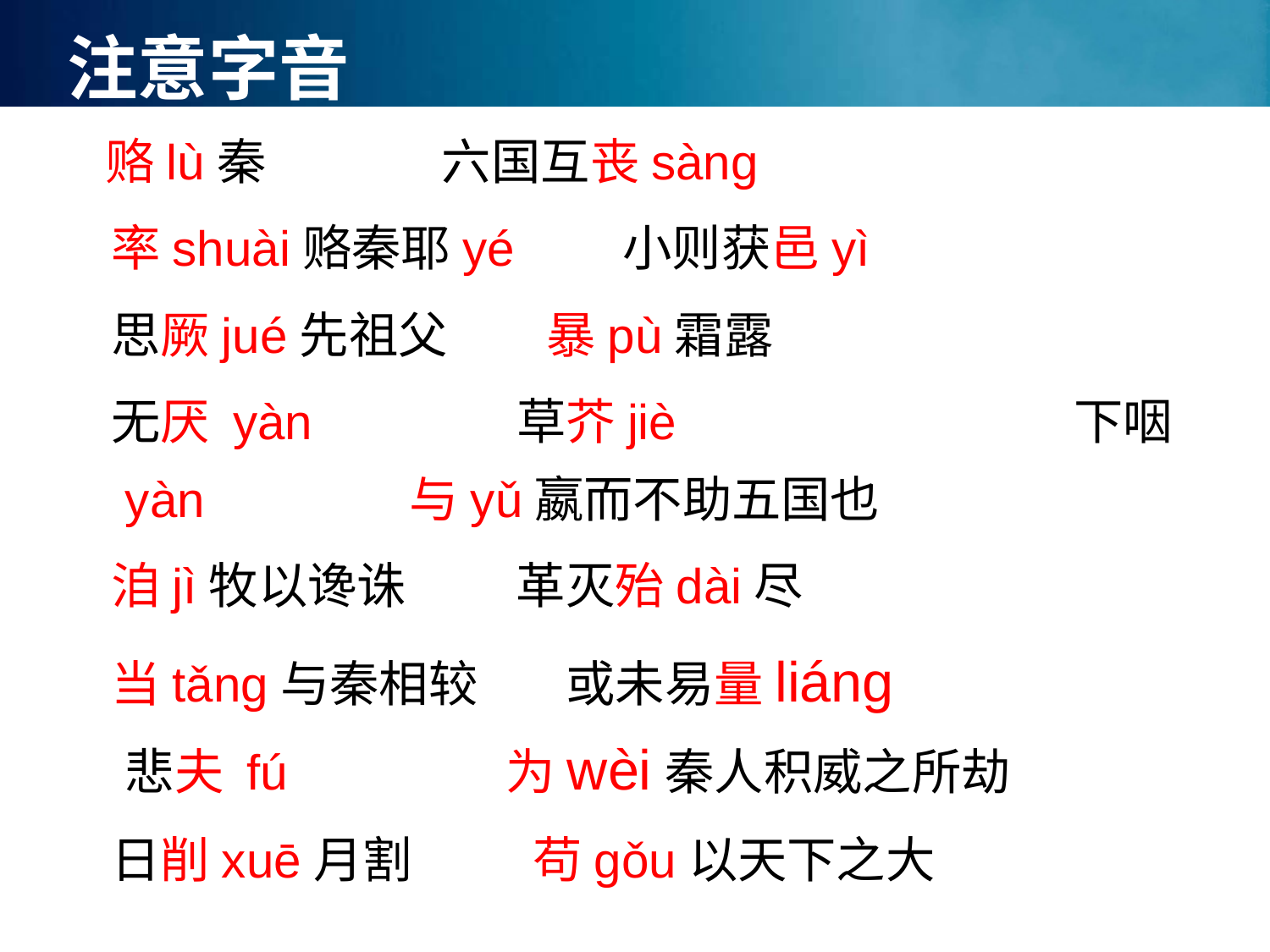

注意字音
    赂lù秦                六国互丧sàng
  率shuài赂秦耶yé       小则获邑yì
  思厥jué先祖父         暴pù霜露
  无厌 yàn              草芥jiè                            下咽 yàn              与yǔ嬴而不助五国也
  洎jì牧以谗诛          革灭殆dài尽
  当tǎng与秦相较        或未易量liáng                     悲夫 fú               为wèi秦人积威之所劫
  日削xuē月割           苟gǒu以天下之大